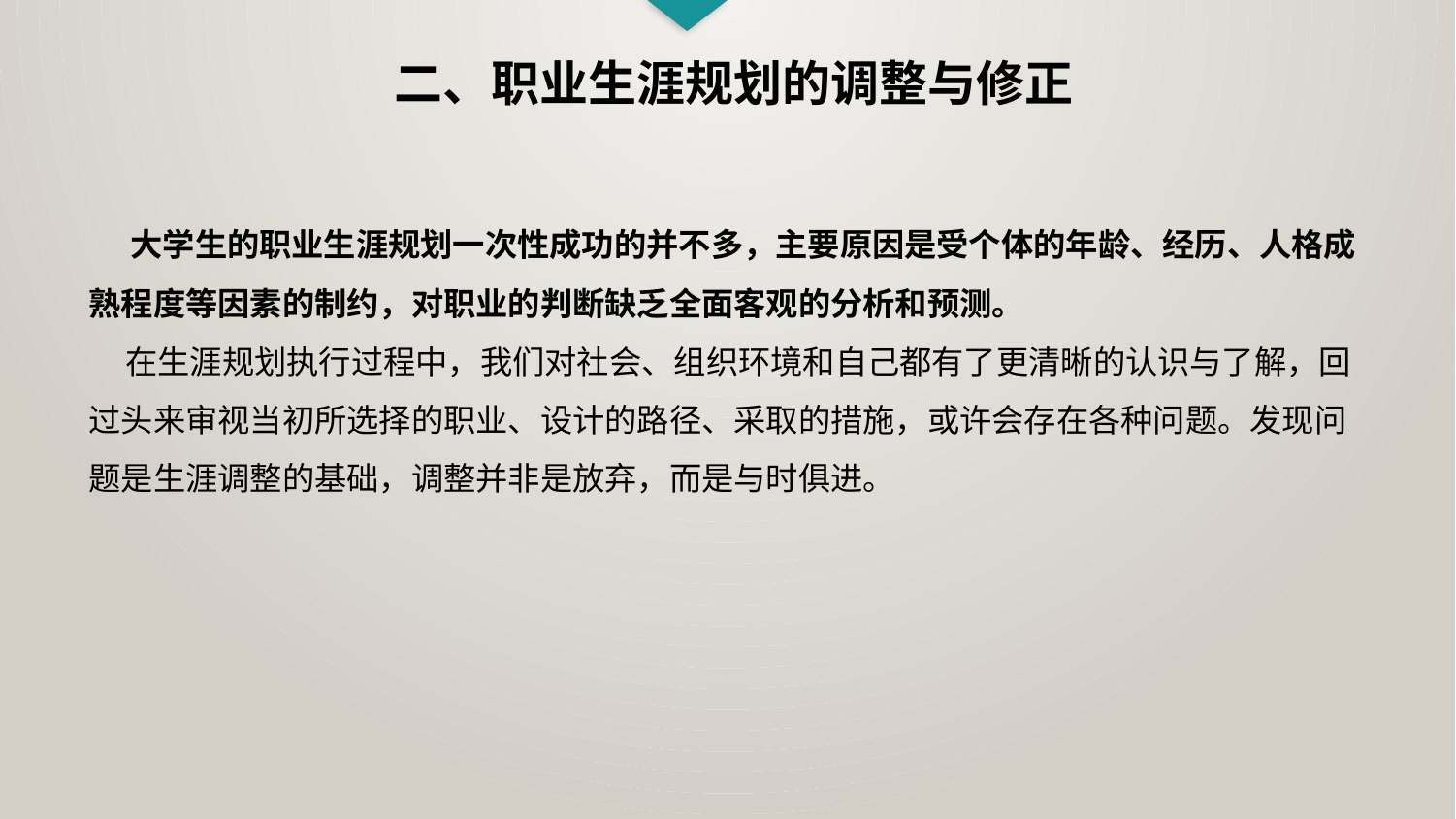

二、职业生涯规划的调整与修正
    大学生的职业生涯规划一次性成功的并不多，主要原因是受个体的年龄、经历、人格成熟程度等因素的制约，对职业的判断缺乏全面客观的分析和预测。
    在生涯规划执行过程中，我们对社会、组织环境和自己都有了更清晰的认识与了解，回过头来审视当初所选择的职业、设计的路径、采取的措施，或许会存在各种问题。发现问题是生涯调整的基础，调整并非是放弃，而是与时俱进。
82